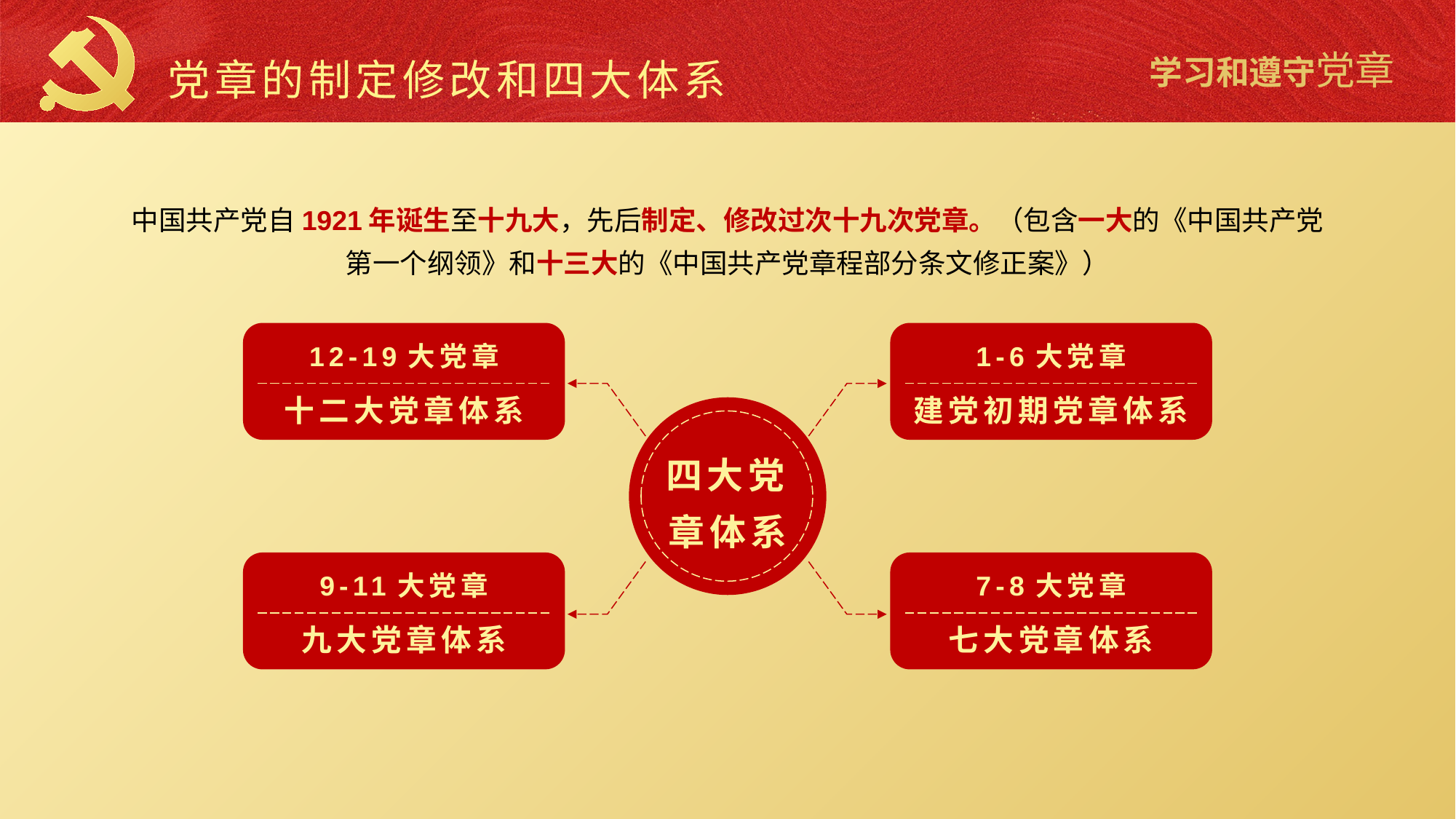

党章的制定修改和四大体系
中国共产党自1921年诞生至十九大，先后制定、修改过次十九次党章。（包含一大的《中国共产党第一个纲领》和十三大的《中国共产党章程部分条文修正案》）

12-19大党章

十二大党章体系

1-6大党章

建党初期党章体系

四大党章体系

9-11大党章

九大党章体系

7-8大党章

七大党章体系